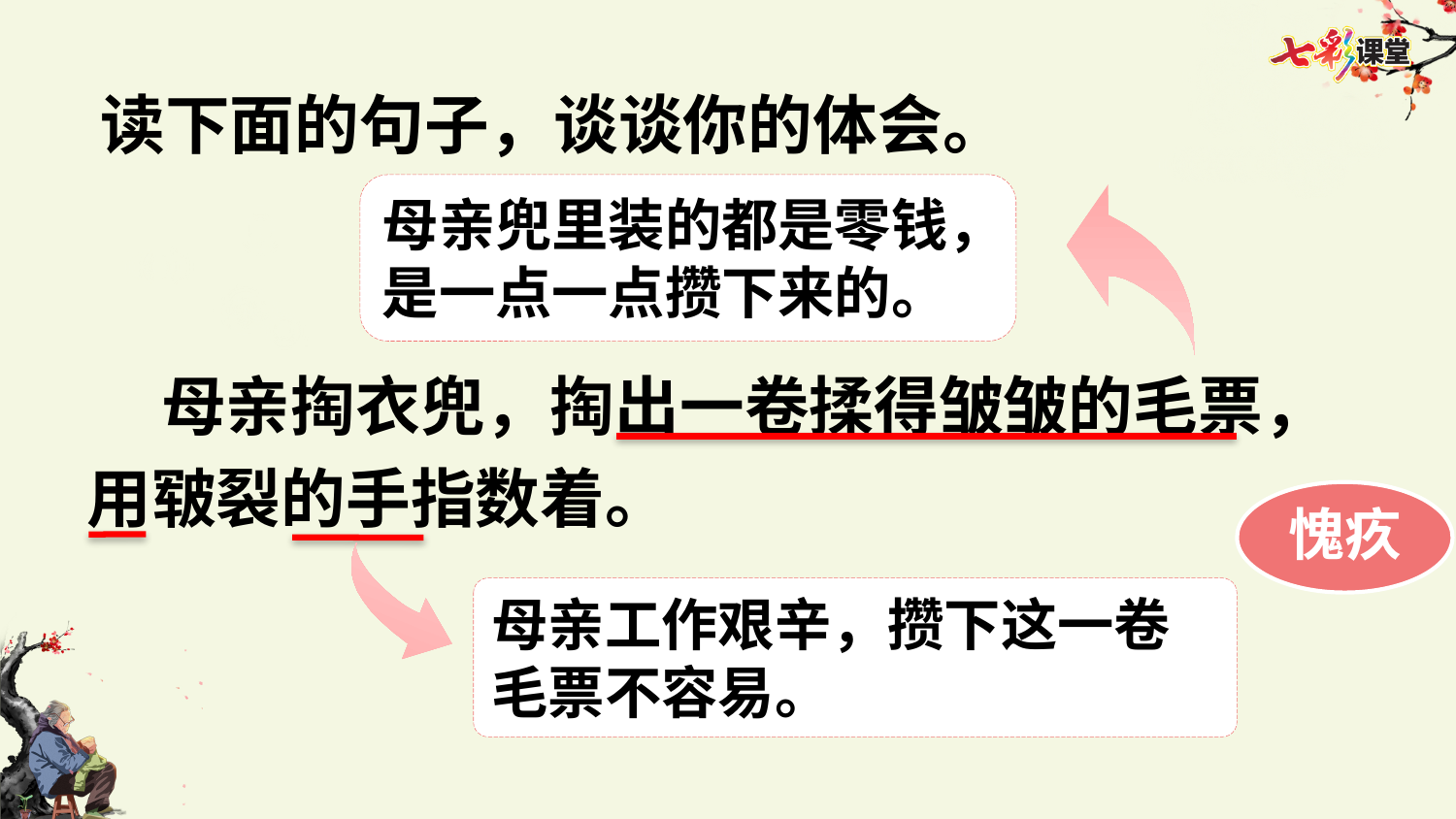

读下面的句子，谈谈你的体会。
母亲兜里装的都是零钱，是一点一点攒下来的。

    母亲掏衣兜，掏出一卷揉得皱皱的毛票，用皲裂的手指数着。
愧疚

母亲工作艰辛，攒下这一卷毛票不容易。